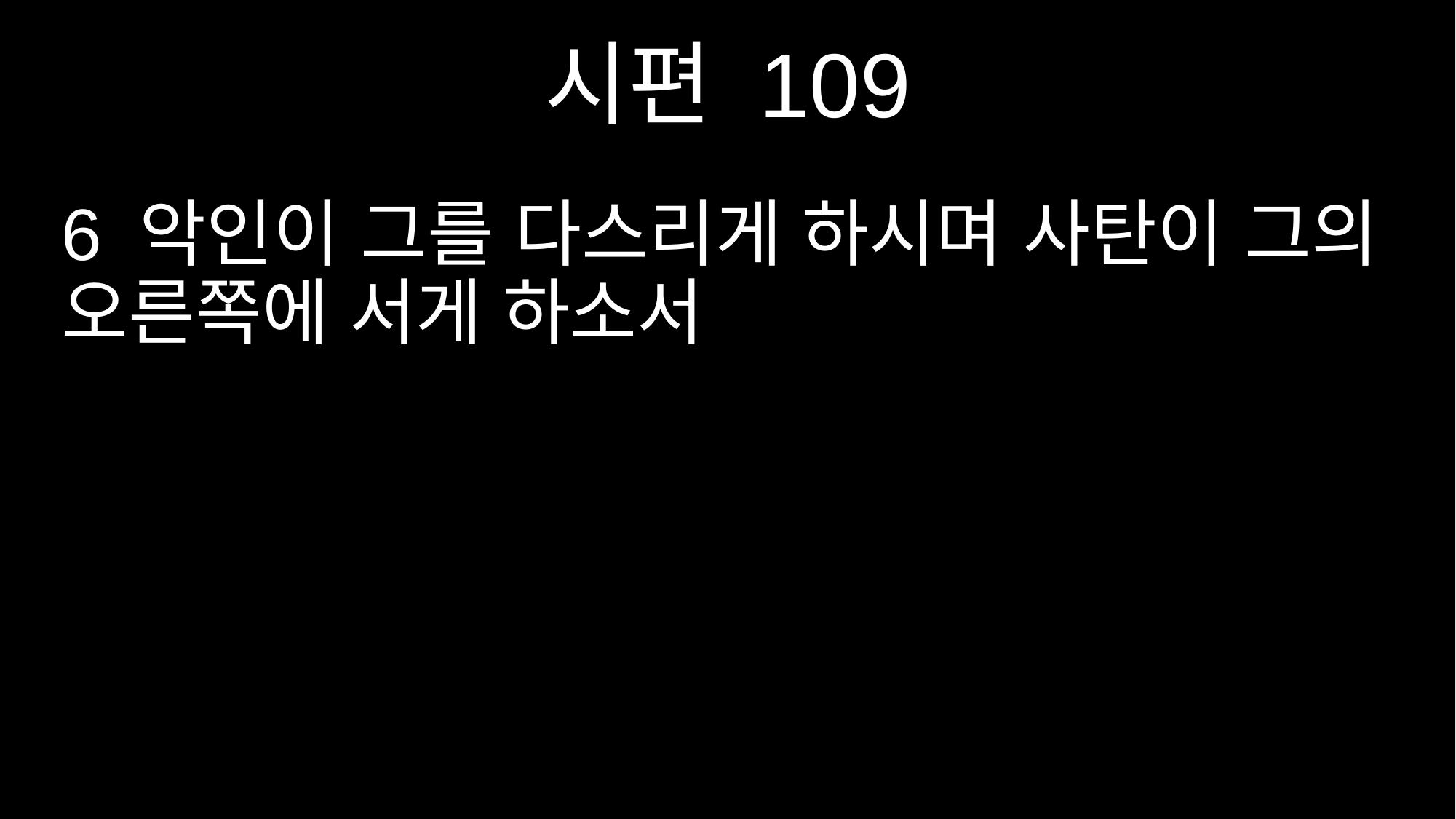

시편 109
6 악인이 그를 다스리게 하시며 사탄이 그의 오른쪽에 서게 하소서